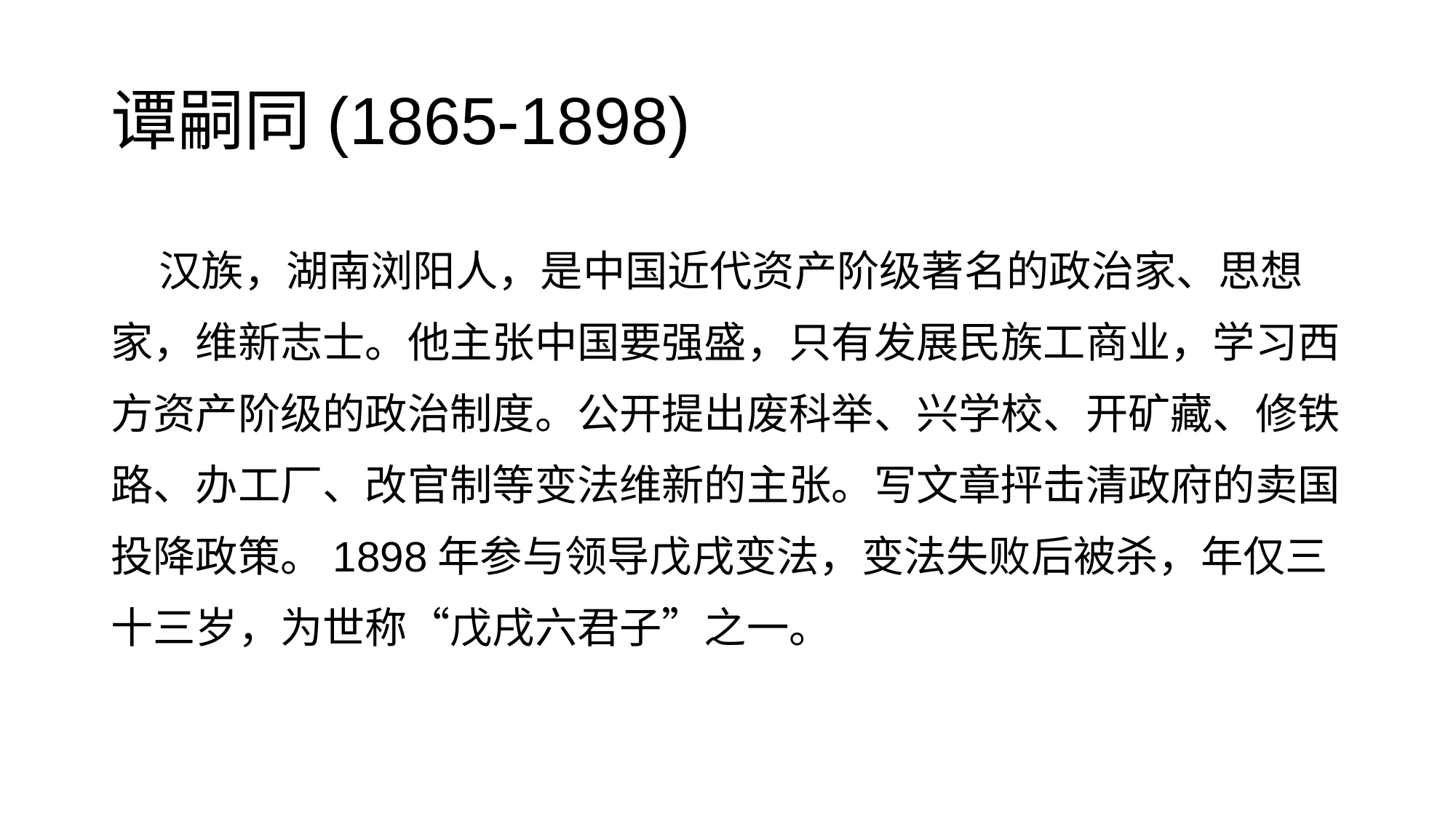

# 谭嗣同(1865-1898)
    汉族，湖南浏阳人，是中国近代资产阶级著名的政治家、思想家，维新志士。他主张中国要强盛，只有发展民族工商业，学习西方资产阶级的政治制度。公开提出废科举、兴学校、开矿藏、修铁路、办工厂、改官制等变法维新的主张。写文章抨击清政府的卖国投降政策。1898年参与领导戊戌变法，变法失败后被杀，年仅三十三岁，为世称“戊戌六君子”之一。